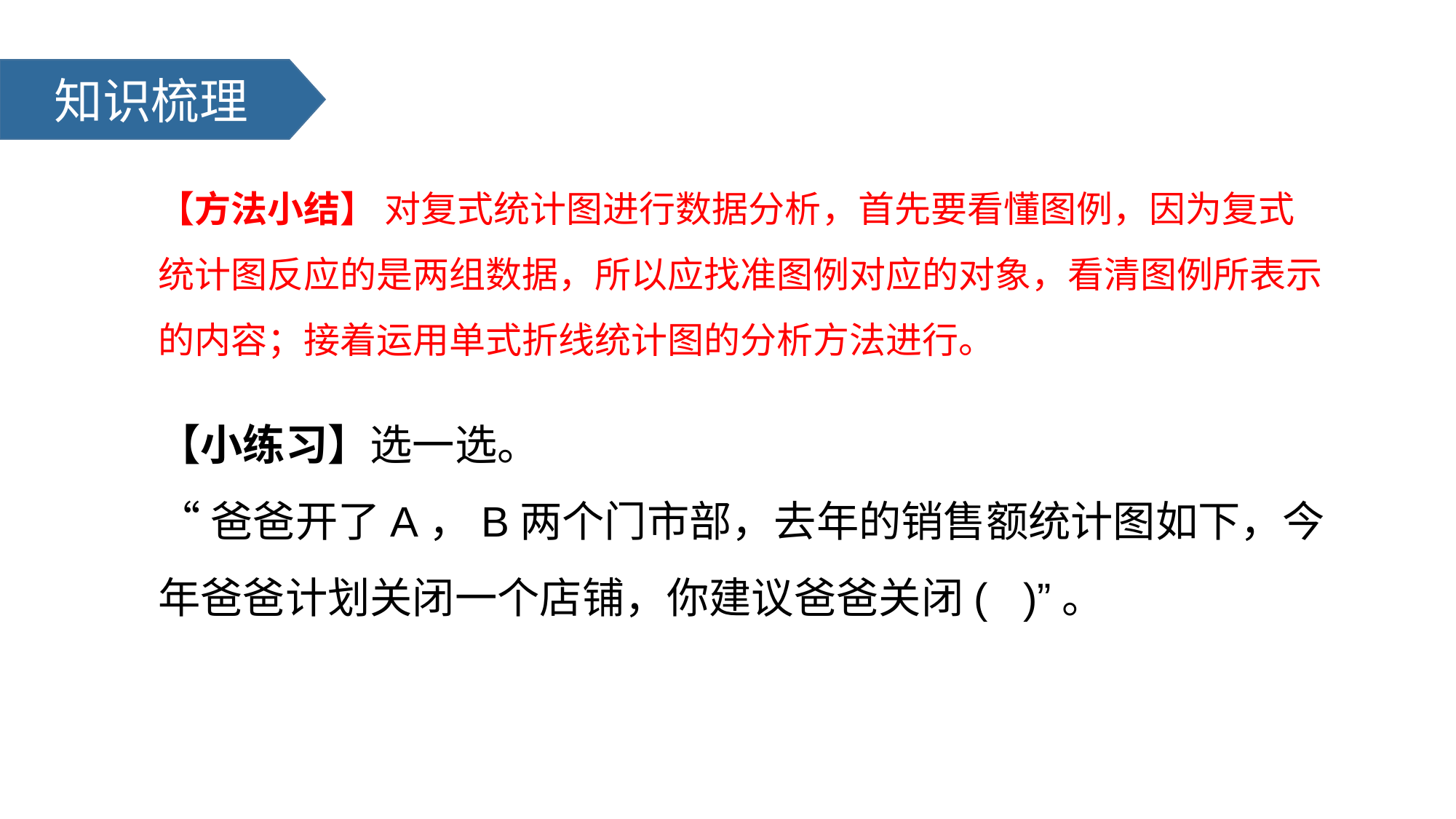

知识梳理
【方法小结】 对复式统计图进行数据分析，首先要看懂图例，因为复式统计图反应的是两组数据，所以应找准图例对应的对象，看清图例所表示的内容；接着运用单式折线统计图的分析方法进行。
【小练习】选一选。
“爸爸开了A，B两个门市部，去年的销售额统计图如下，今年爸爸计划关闭一个店铺，你建议爸爸关闭(   )”。